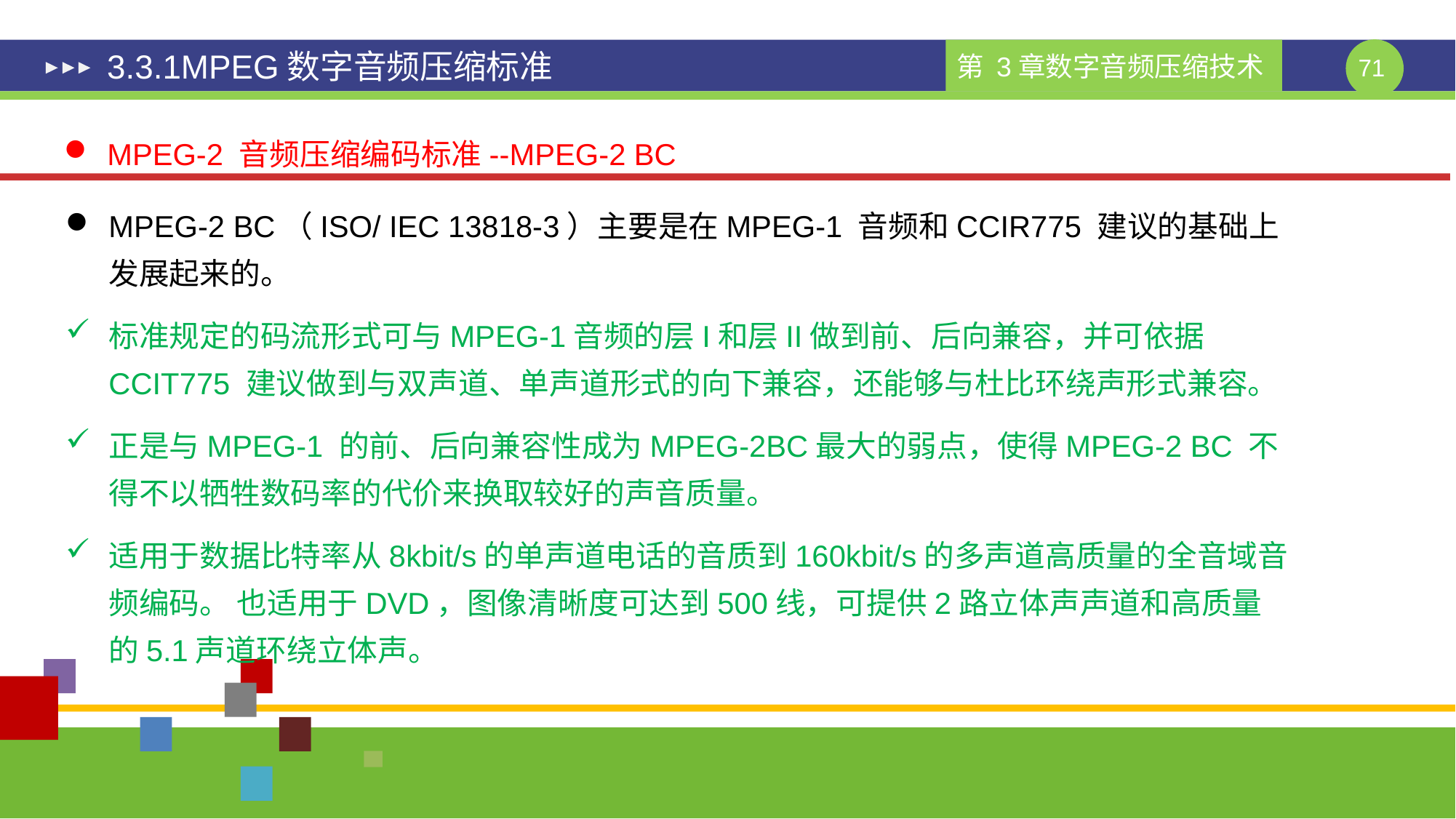

# 3.3.1MPEG数字音频压缩标准
MPEG-2 音频压缩编码标准--MPEG-2 BC

MPEG-2 BC（ISO/ IEC 13818-3）主要是在MPEG-1 音频和CCIR775 建议的基础上发展起来的。
标准规定的码流形式可与MPEG-1音频的层I和层II做到前、后向兼容，并可依据CCIT775 建议做到与双声道、单声道形式的向下兼容，还能够与杜比环绕声形式兼容。
正是与MPEG-1 的前、后向兼容性成为MPEG-2BC最大的弱点，使得MPEG-2 BC 不得不以牺牲数码率的代价来换取较好的声音质量。
适用于数据比特率从8kbit/s的单声道电话的音质到160kbit/s的多声道高质量的全音域音频编码。 也适用于DVD，图像清晰度可达到500线，可提供2路立体声声道和高质量的5.1声道环绕立体声。